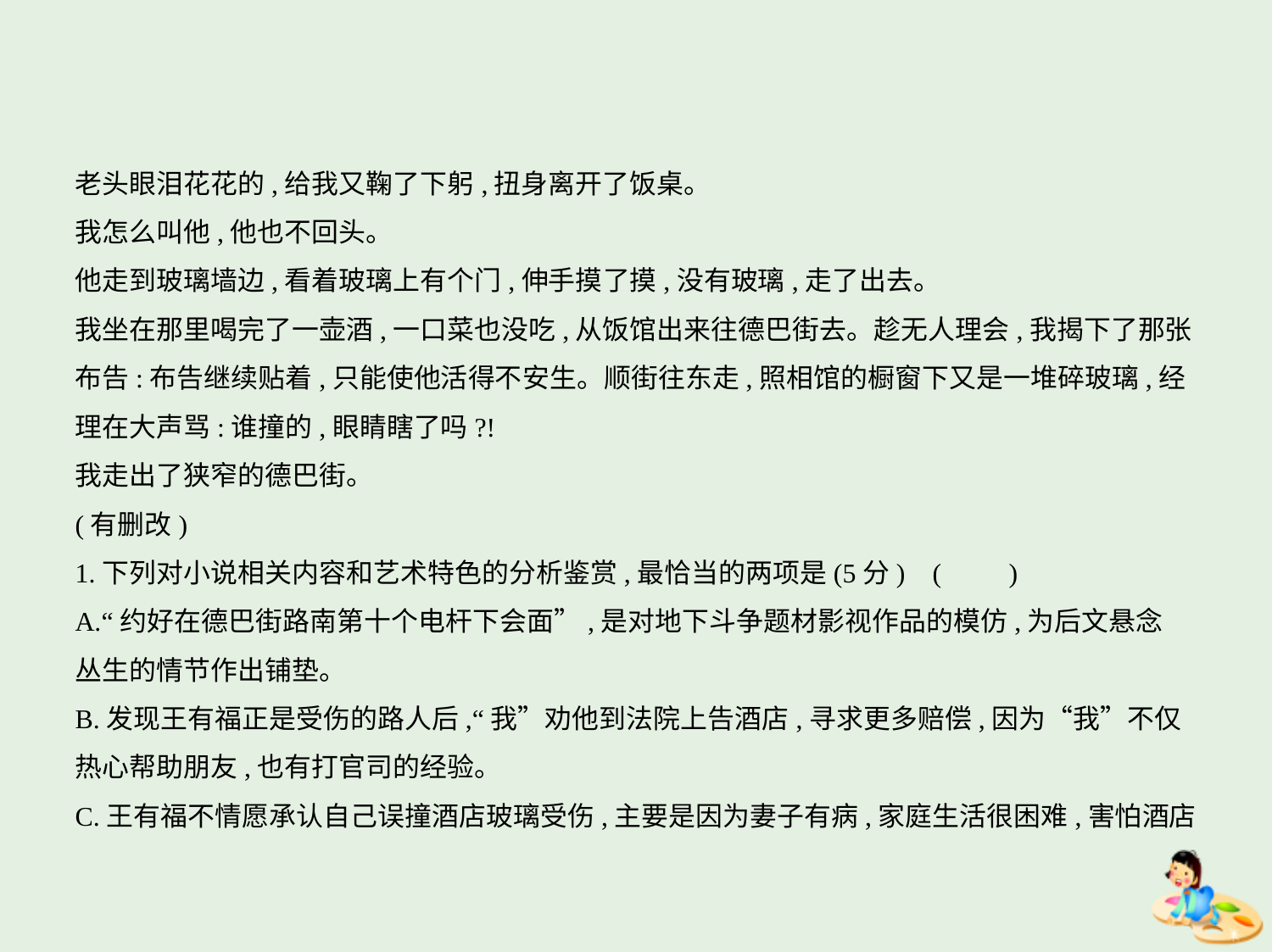

老头眼泪花花的,给我又鞠了下躬,扭身离开了饭桌。
我怎么叫他,他也不回头。
他走到玻璃墙边,看着玻璃上有个门,伸手摸了摸,没有玻璃,走了出去。
我坐在那里喝完了一壶酒,一口菜也没吃,从饭馆出来往德巴街去。趁无人理会,我揭下了那张
布告:布告继续贴着,只能使他活得不安生。顺街往东走,照相馆的橱窗下又是一堆碎玻璃,经
理在大声骂:谁撞的,眼睛瞎了吗?!
我走出了狭窄的德巴街。
(有删改)
1.下列对小说相关内容和艺术特色的分析鉴赏,最恰当的两项是(5分) (　　)
A.“约好在德巴街路南第十个电杆下会面”,是对地下斗争题材影视作品的模仿,为后文悬念
丛生的情节作出铺垫。
B.发现王有福正是受伤的路人后,“我”劝他到法院上告酒店,寻求更多赔偿,因为“我”不仅
热心帮助朋友,也有打官司的经验。
C.王有福不情愿承认自己误撞酒店玻璃受伤,主要是因为妻子有病,家庭生活很困难,害怕酒店